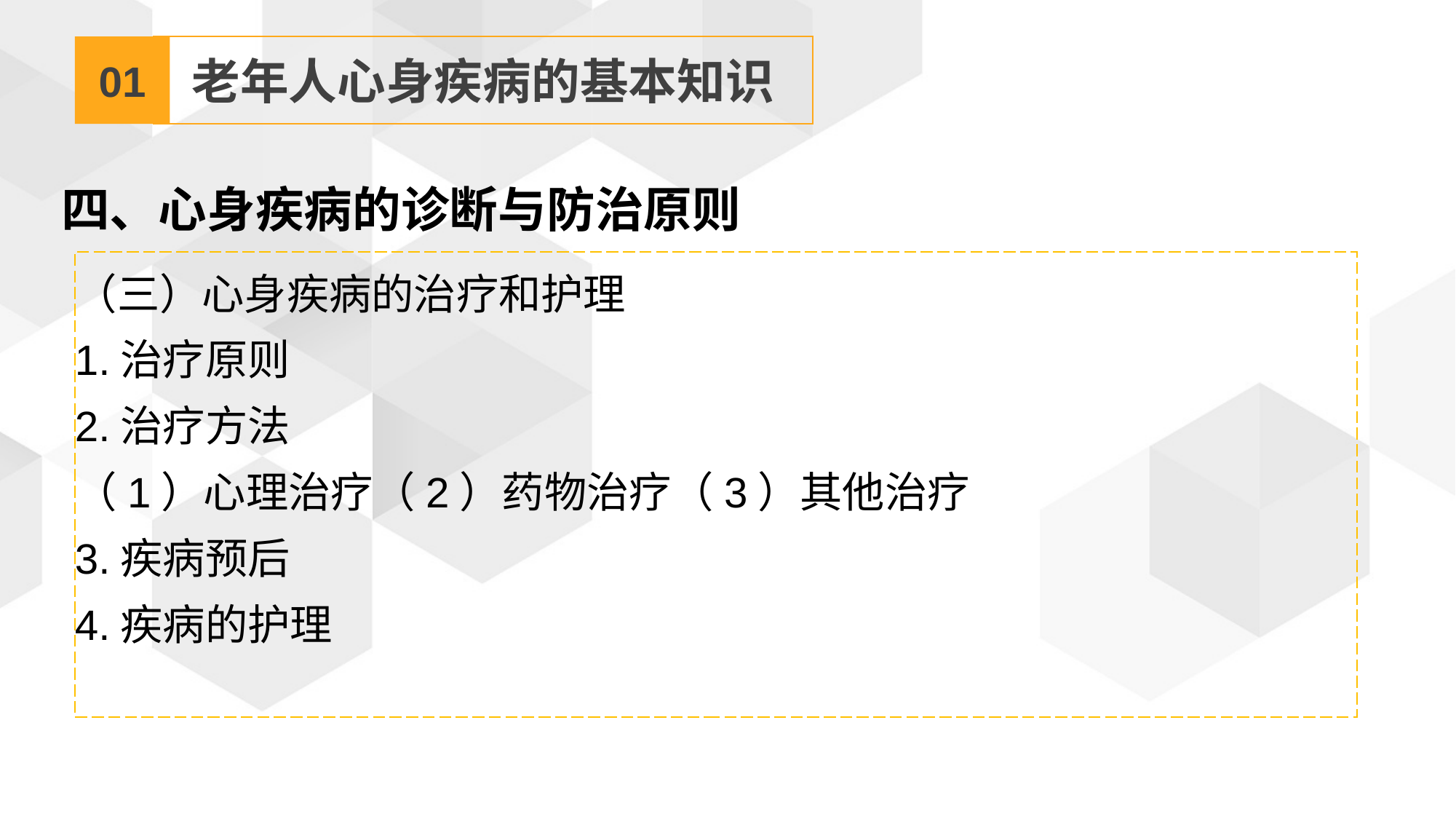

01
老年人心身疾病的基本知识
四、心身疾病的诊断与防治原则
（三）心身疾病的治疗和护理
1.治疗原则
2.治疗方法
（1）心理治疗（2）药物治疗（3）其他治疗
3.疾病预后
4.疾病的护理